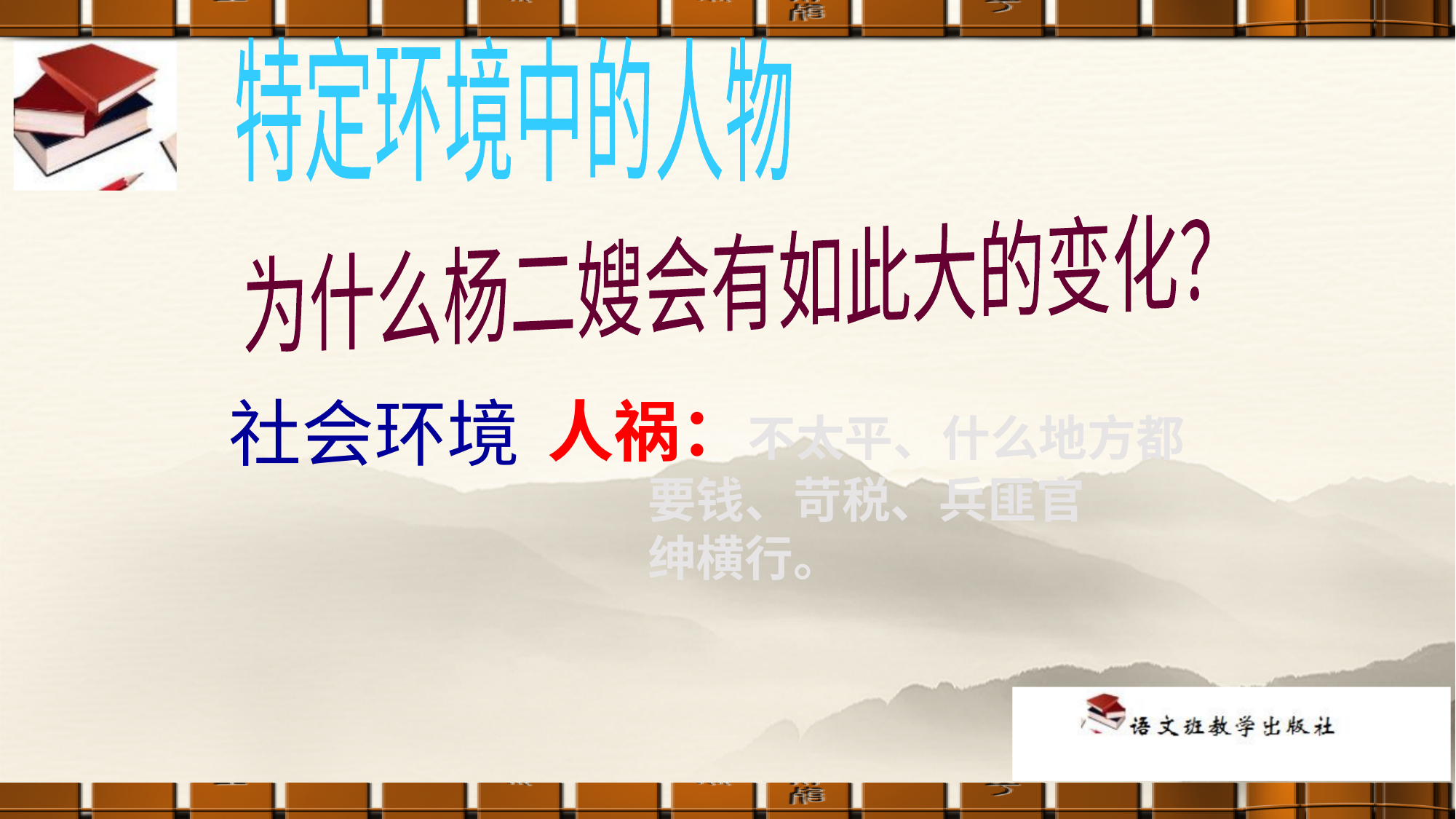

特定环境中的人物
为什么杨二嫂会有如此大的变化？
社会环境
人祸：不太平、什么地方都
        要钱、苛税、兵匪官
        绅横行。